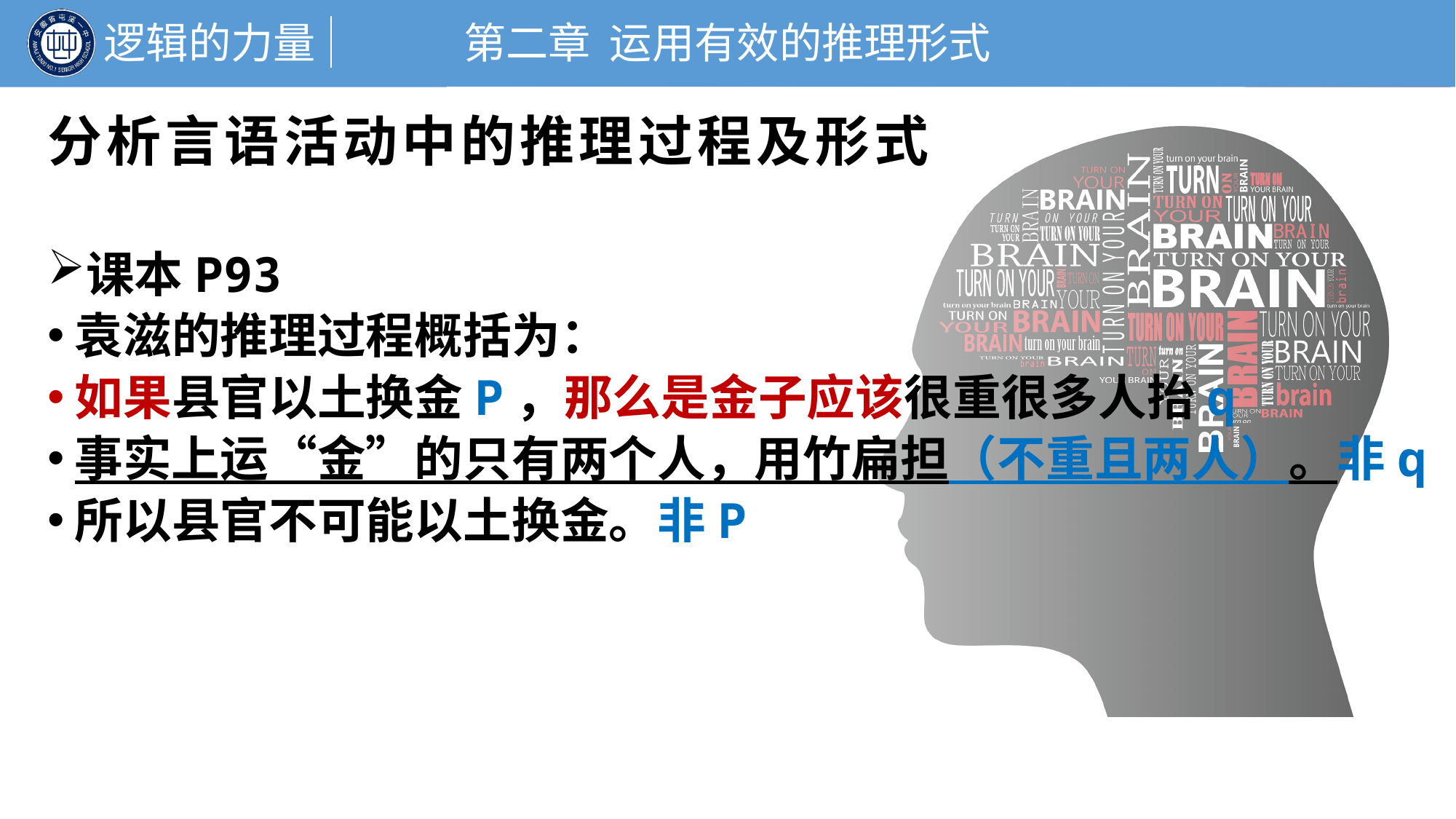

分析言语活动中的推理过程及形式
课本P93
袁滋的推理过程概括为：
如果县官以土换金P，那么是金子应该很重很多人抬q
事实上运“金”的只有两个人，用竹扁担（不重且两人）。非q
所以县官不可能以土换金。非P